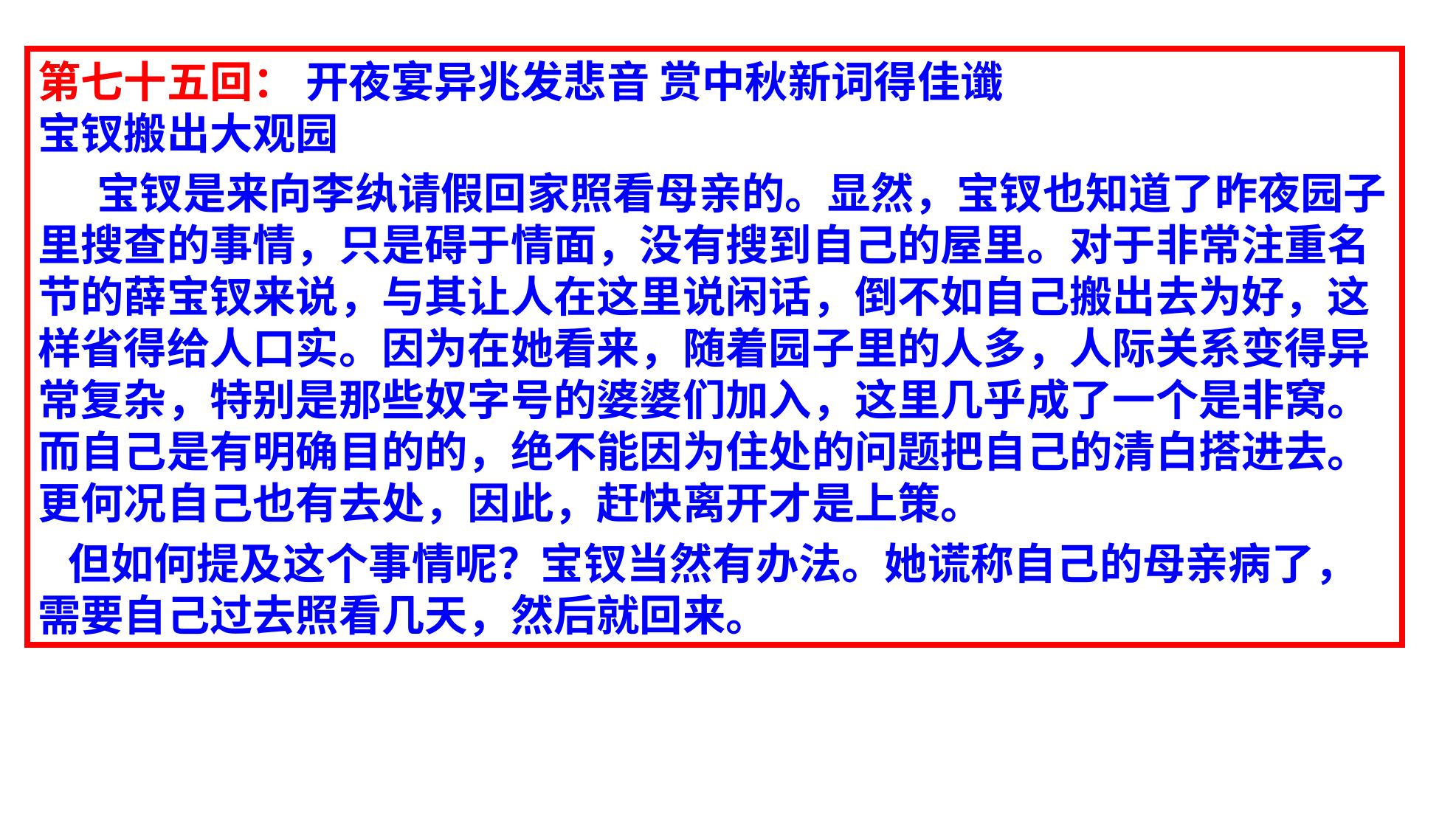

第七十五回： 开夜宴异兆发悲音 赏中秋新词得佳谶
宝钗搬出大观园
     宝钗是来向李纨请假回家照看母亲的。显然，宝钗也知道了昨夜园子里搜查的事情，只是碍于情面，没有搜到自己的屋里。对于非常注重名节的薛宝钗来说，与其让人在这里说闲话，倒不如自己搬出去为好，这样省得给人口实。因为在她看来，随着园子里的人多，人际关系变得异常复杂，特别是那些奴字号的婆婆们加入，这里几乎成了一个是非窝。而自己是有明确目的的，绝不能因为住处的问题把自己的清白搭进去。更何况自己也有去处，因此，赶快离开才是上策。
  但如何提及这个事情呢？宝钗当然有办法。她谎称自己的母亲病了，需要自己过去照看几天，然后就回来。